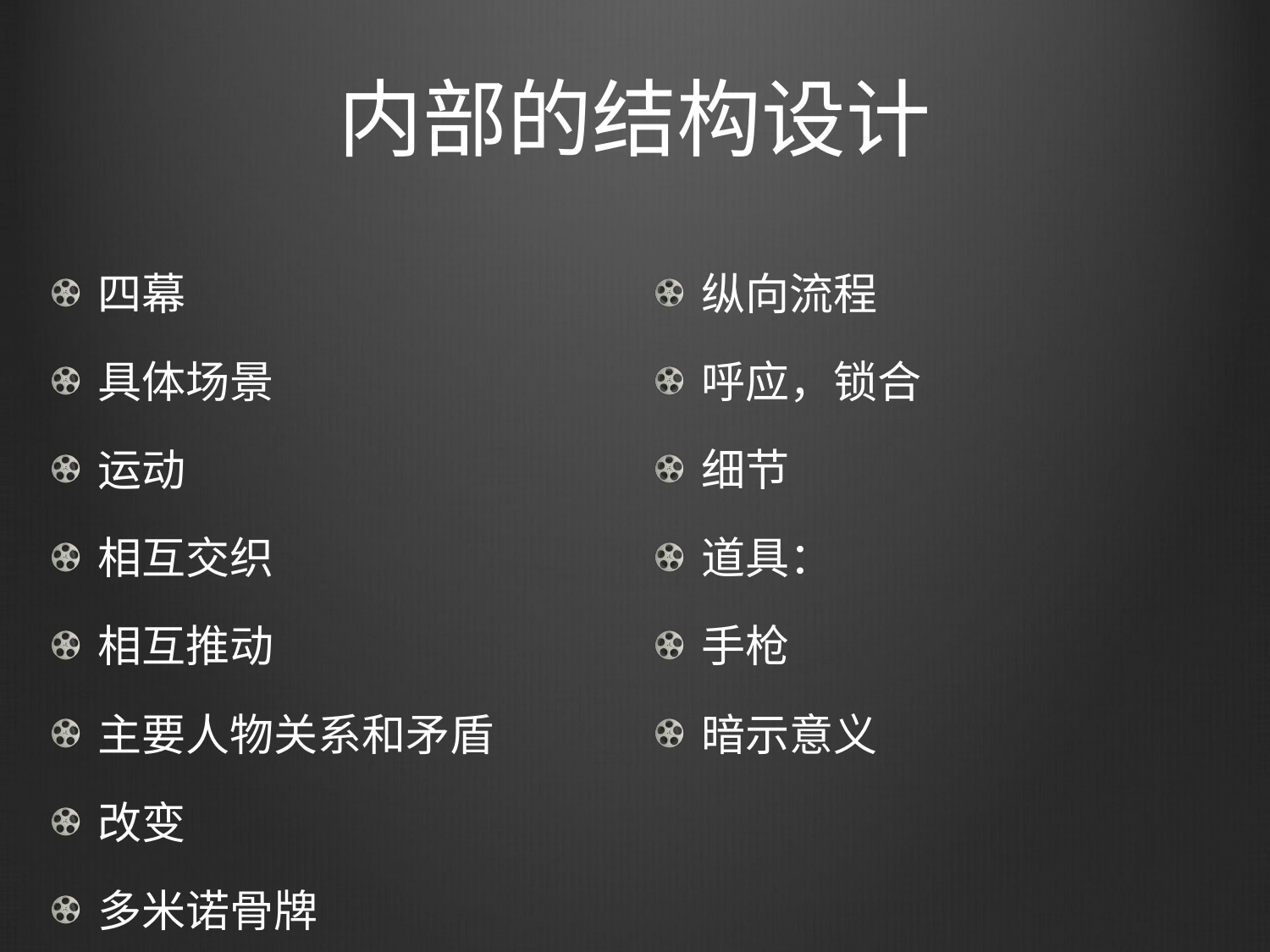

# 内部的结构设计
四幕
具体场景
运动
相互交织
相互推动
主要人物关系和矛盾
改变
多米诺骨牌
纵向流程
呼应，锁合
细节
道具：
手枪
暗示意义